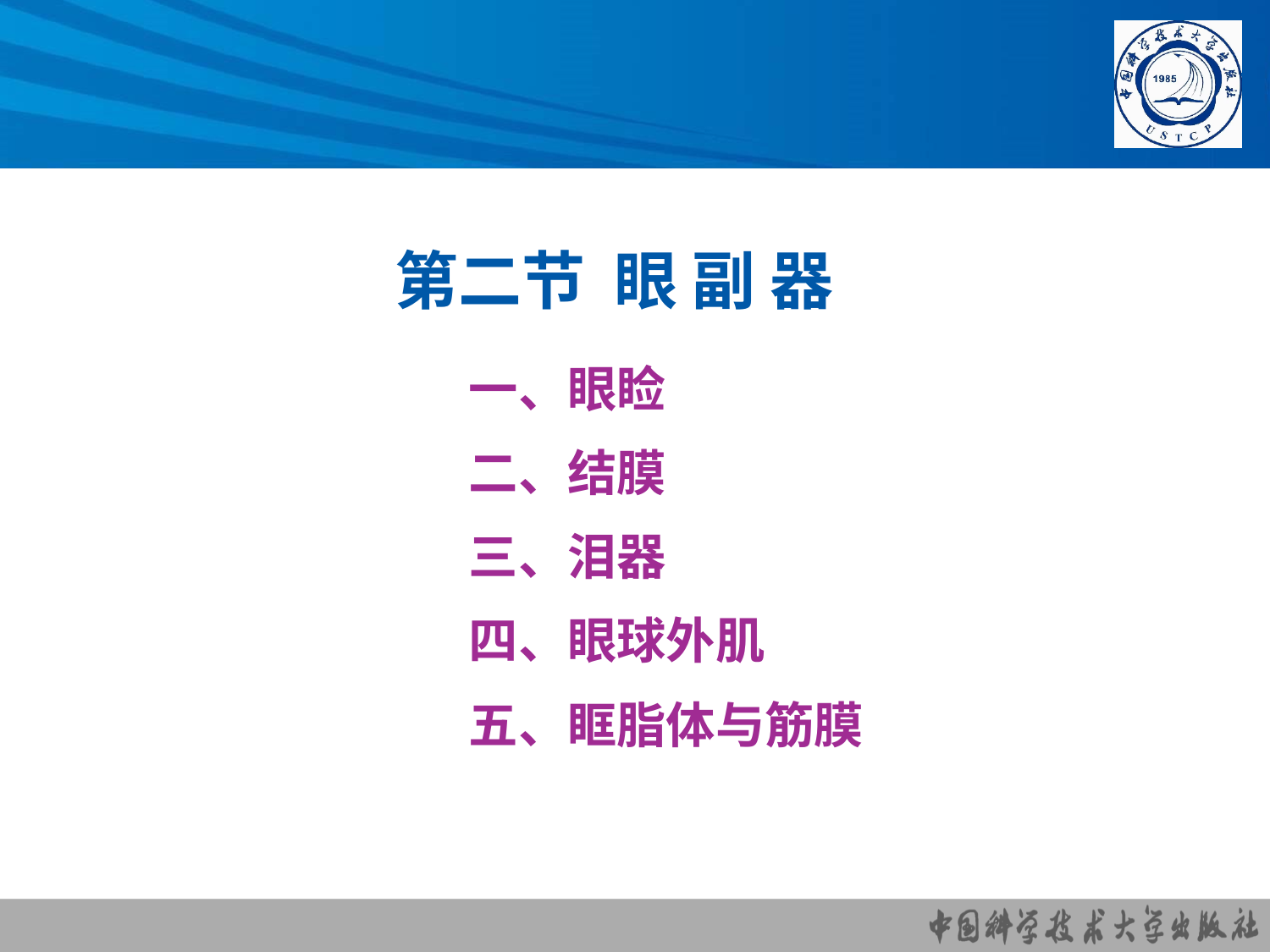

# 第二节  眼 副 器
一、眼睑
二、结膜
三、泪器
四、眼球外肌
五、眶脂体与筋膜